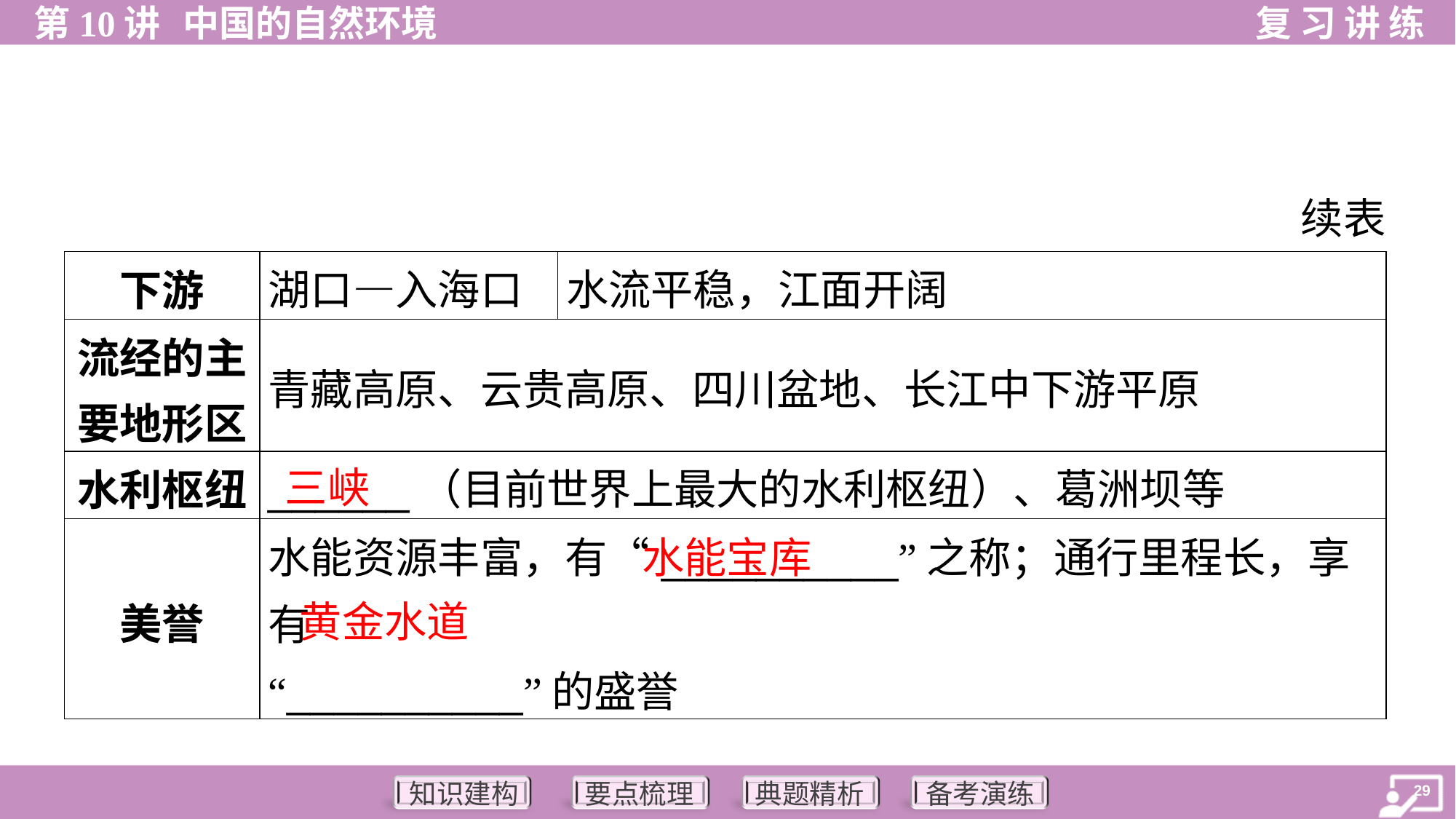

续表
| 下游 | 湖口—入海口 | 水流平稳，江面开阔 |
| --- | --- | --- |
| 流经的主 要地形区 | 青藏高原、云贵高原、四川盆地、长江中下游平原 |  |
| 水利枢纽 | \_\_\_\_\_\_（目前世界上最大的水利枢纽）、葛洲坝等 |  |
| 美誉 | 水能资源丰富，有“\_\_\_\_\_\_\_\_\_\_”之称；通行里程长，享有 “\_\_\_\_\_\_\_\_\_\_”的盛誉 |  |
三峡
水能宝库
黄金水道